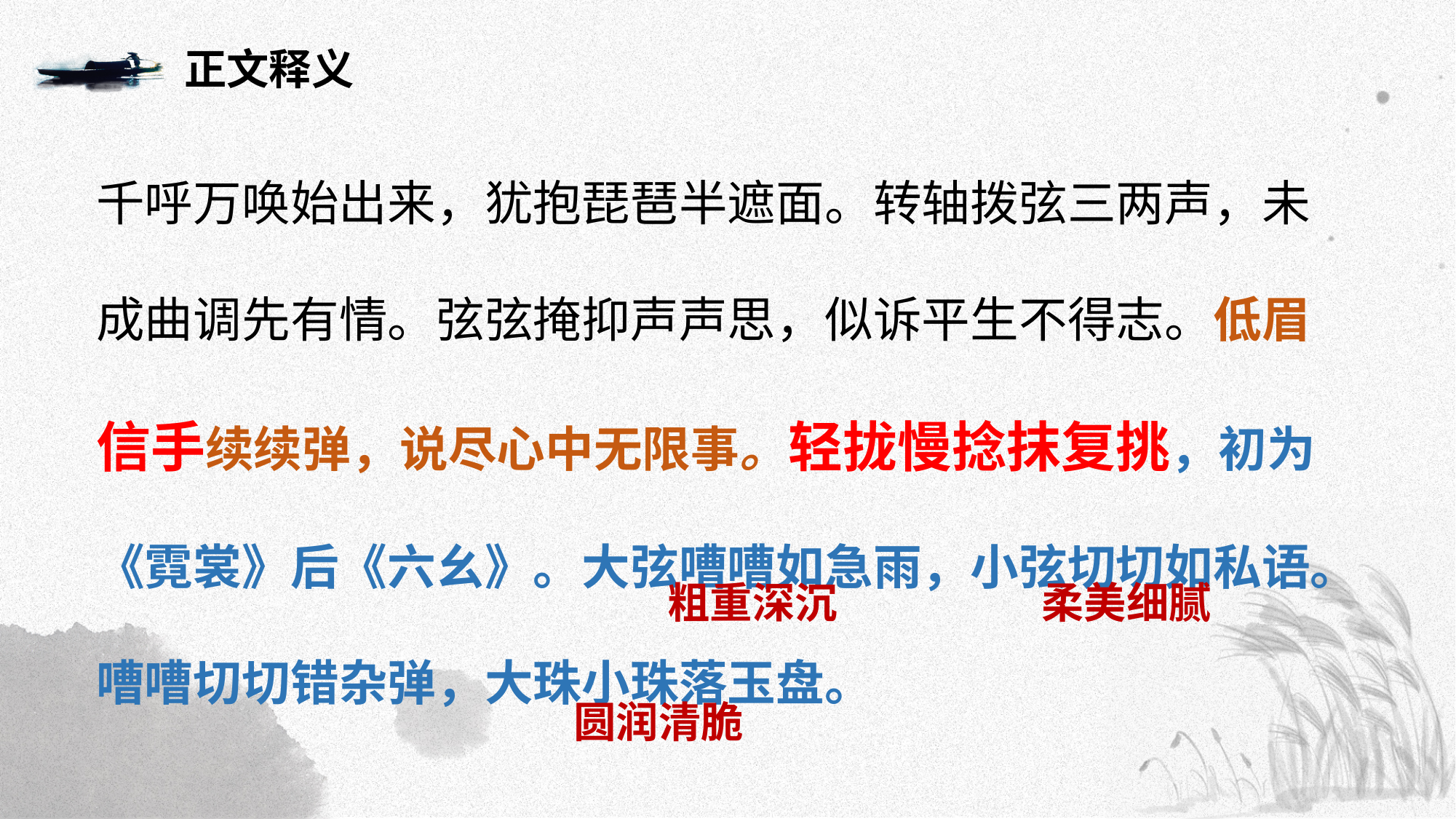

正文释义
千呼万唤始出来，犹抱琵琶半遮面。转轴拨弦三两声，未成曲调先有情。弦弦掩抑声声思，似诉平生不得志。低眉信手续续弹，说尽心中无限事。轻拢慢捻抹复挑，初为《霓裳》后《六幺》。大弦嘈嘈如急雨，小弦切切如私语。嘈嘈切切错杂弹，大珠小珠落玉盘。

柔美细腻
粗重深沉
圆润清脆